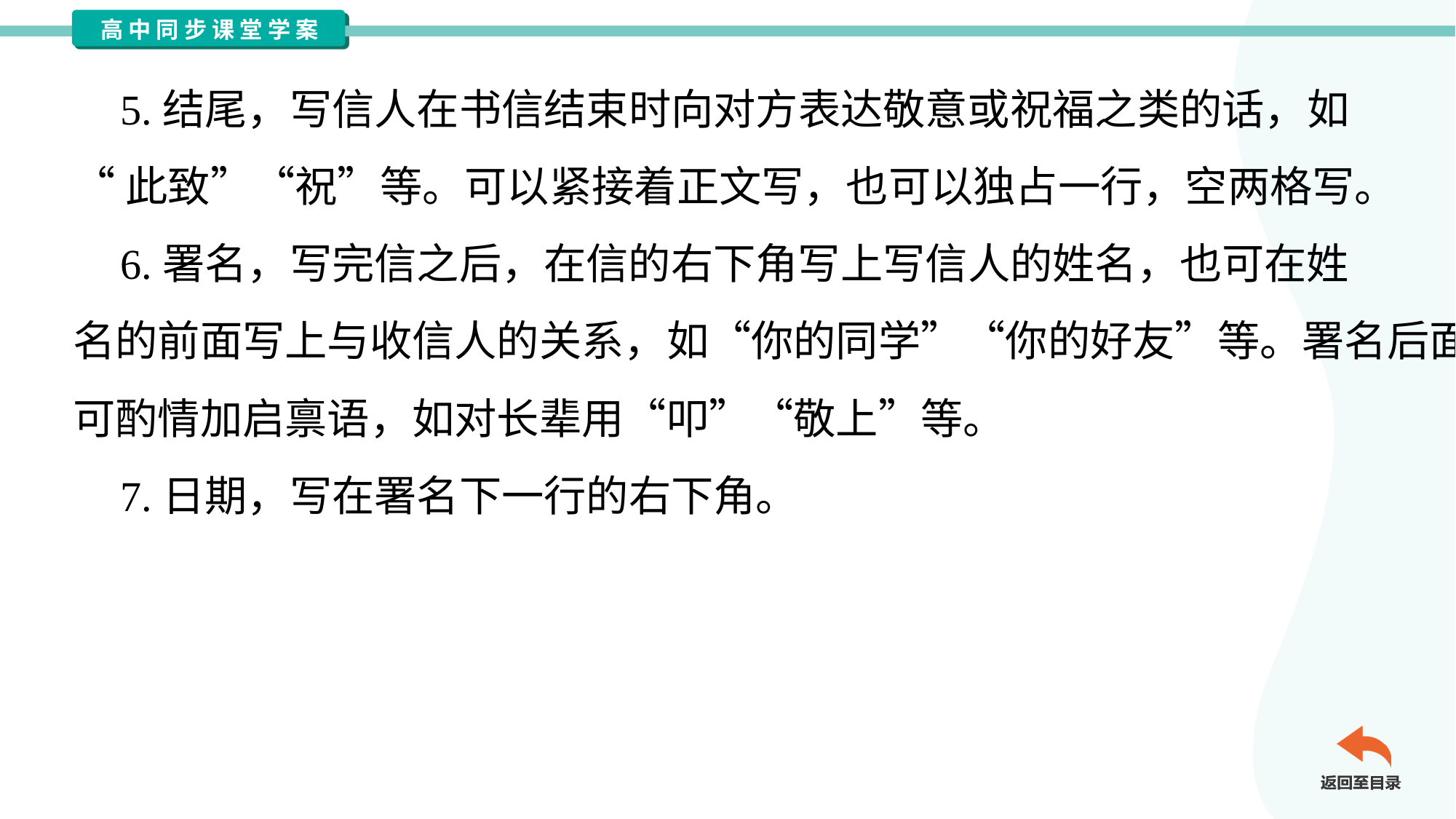

5.结尾，写信人在书信结束时向对方表达敬意或祝福之类的话，如
“此致”“祝”等。可以紧接着正文写，也可以独占一行，空两格写。
    6.署名，写完信之后，在信的右下角写上写信人的姓名，也可在姓
名的前面写上与收信人的关系，如“你的同学”“你的好友”等。署名后面
可酌情加启禀语，如对长辈用“叩”“敬上”等。
    7.日期，写在署名下一行的右下角。